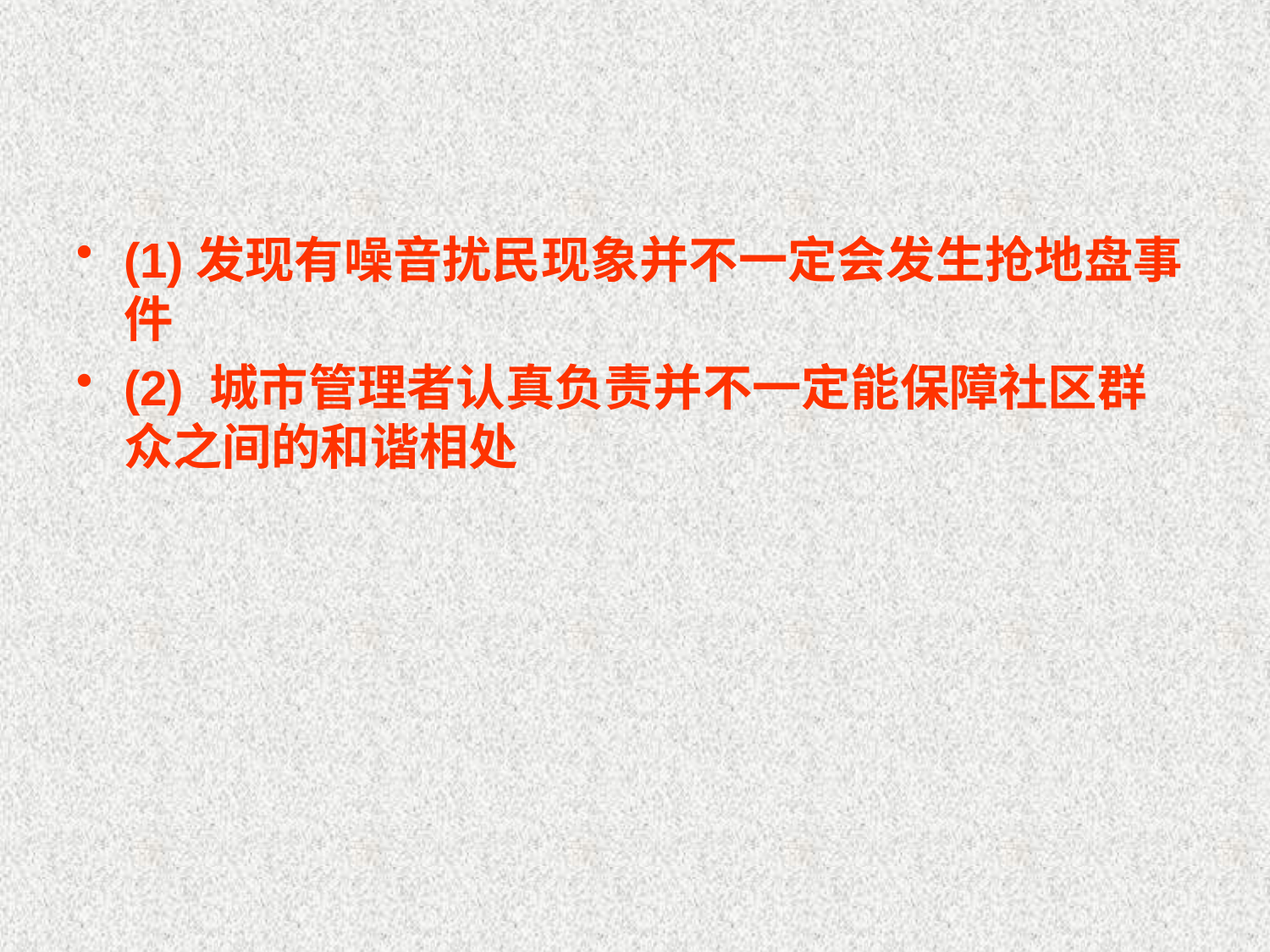

#
(1)发现有噪音扰民现象并不一定会发生抢地盘事件
(2) 城市管理者认真负责并不一定能保障社区群众之间的和谐相处